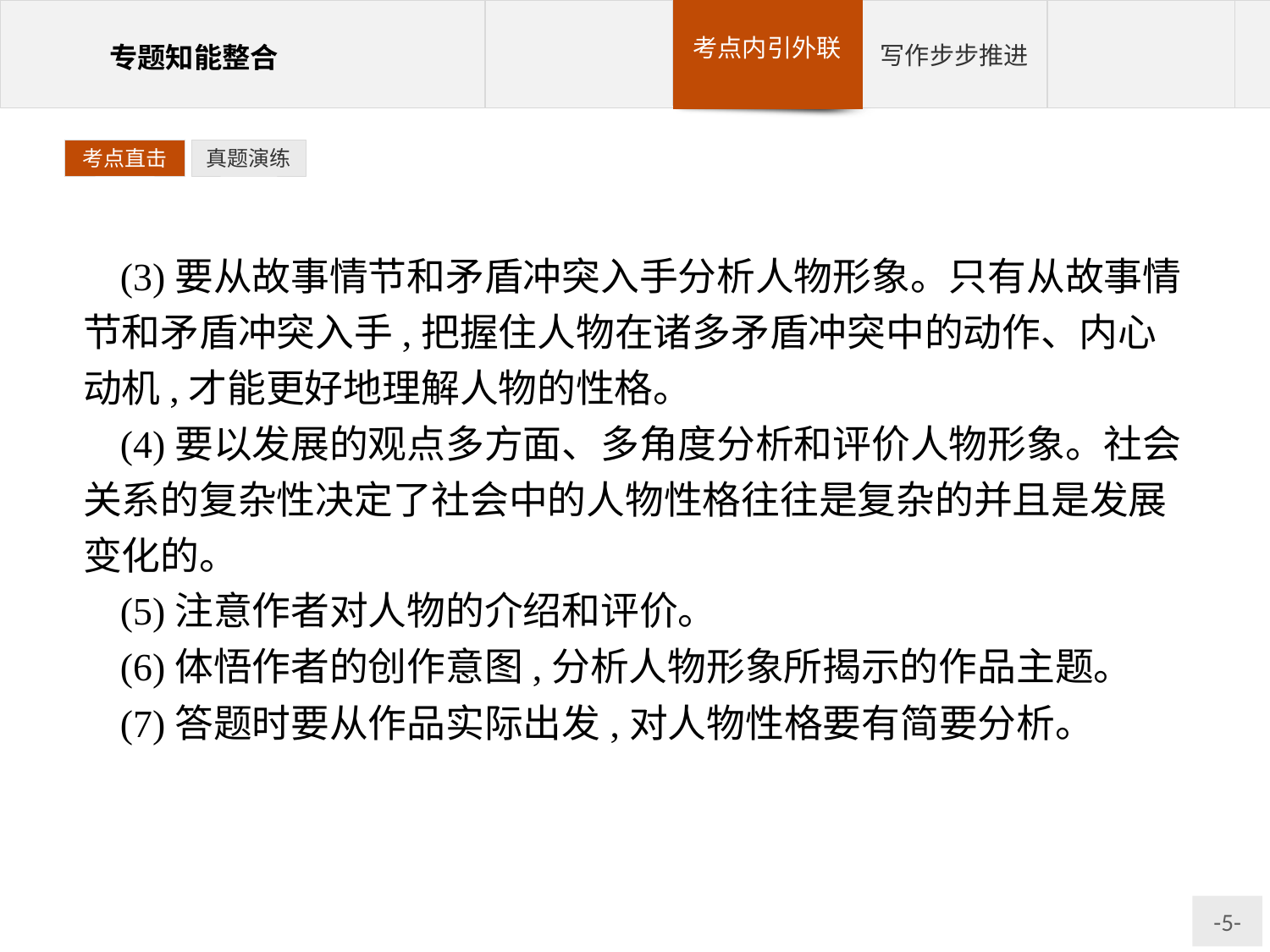

考点直击
真题演练
(3)要从故事情节和矛盾冲突入手分析人物形象。只有从故事情节和矛盾冲突入手,把握住人物在诸多矛盾冲突中的动作、内心动机,才能更好地理解人物的性格。
(4)要以发展的观点多方面、多角度分析和评价人物形象。社会关系的复杂性决定了社会中的人物性格往往是复杂的并且是发展变化的。
(5)注意作者对人物的介绍和评价。
(6)体悟作者的创作意图,分析人物形象所揭示的作品主题。
(7)答题时要从作品实际出发,对人物性格要有简要分析。